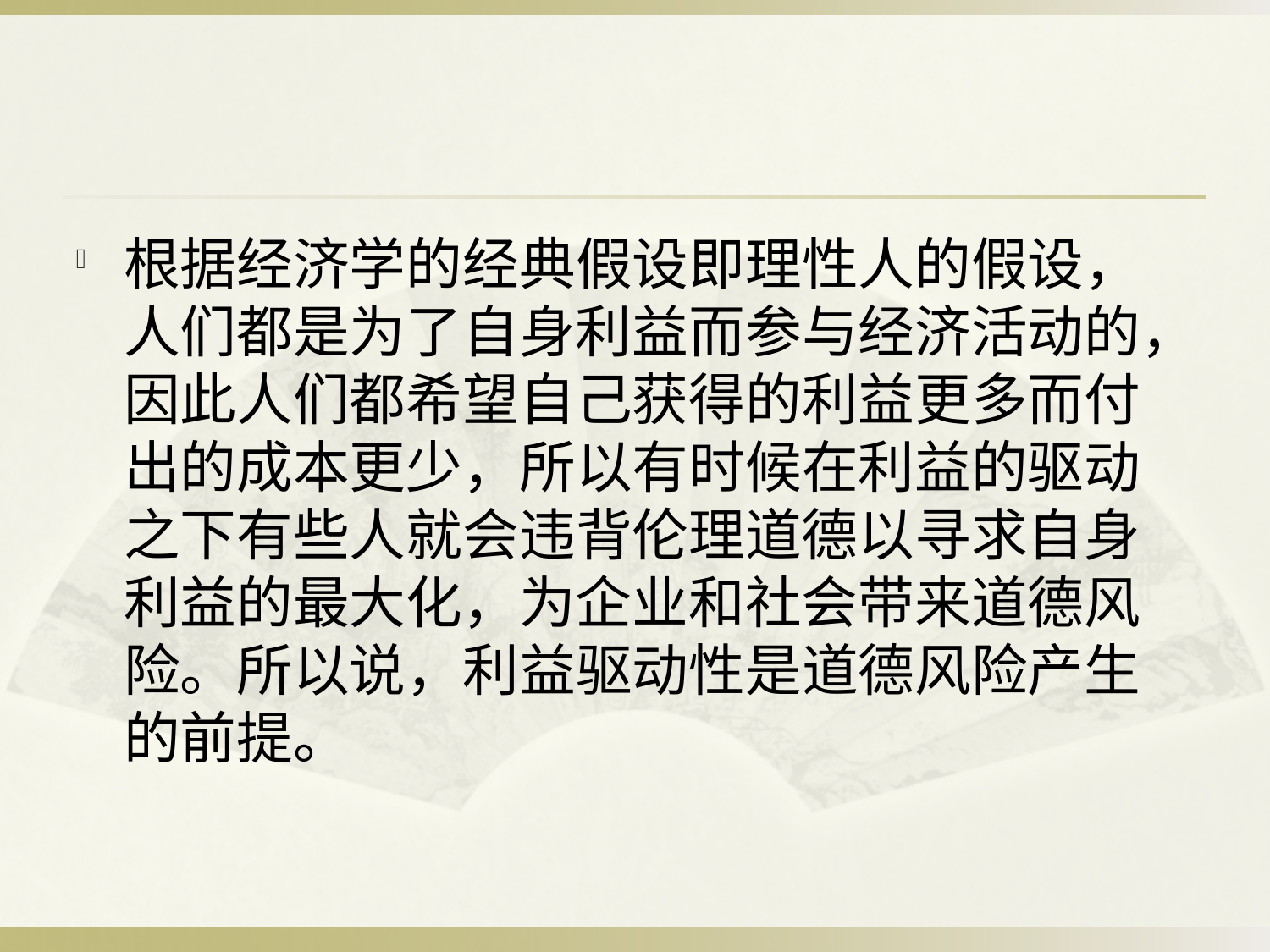

根据经济学的经典假设即理性人的假设，人们都是为了自身利益而参与经济活动的，因此人们都希望自己获得的利益更多而付出的成本更少，所以有时候在利益的驱动之下有些人就会违背伦理道德以寻求自身利益的最大化，为企业和社会带来道德风险。所以说，利益驱动性是道德风险产生的前提。